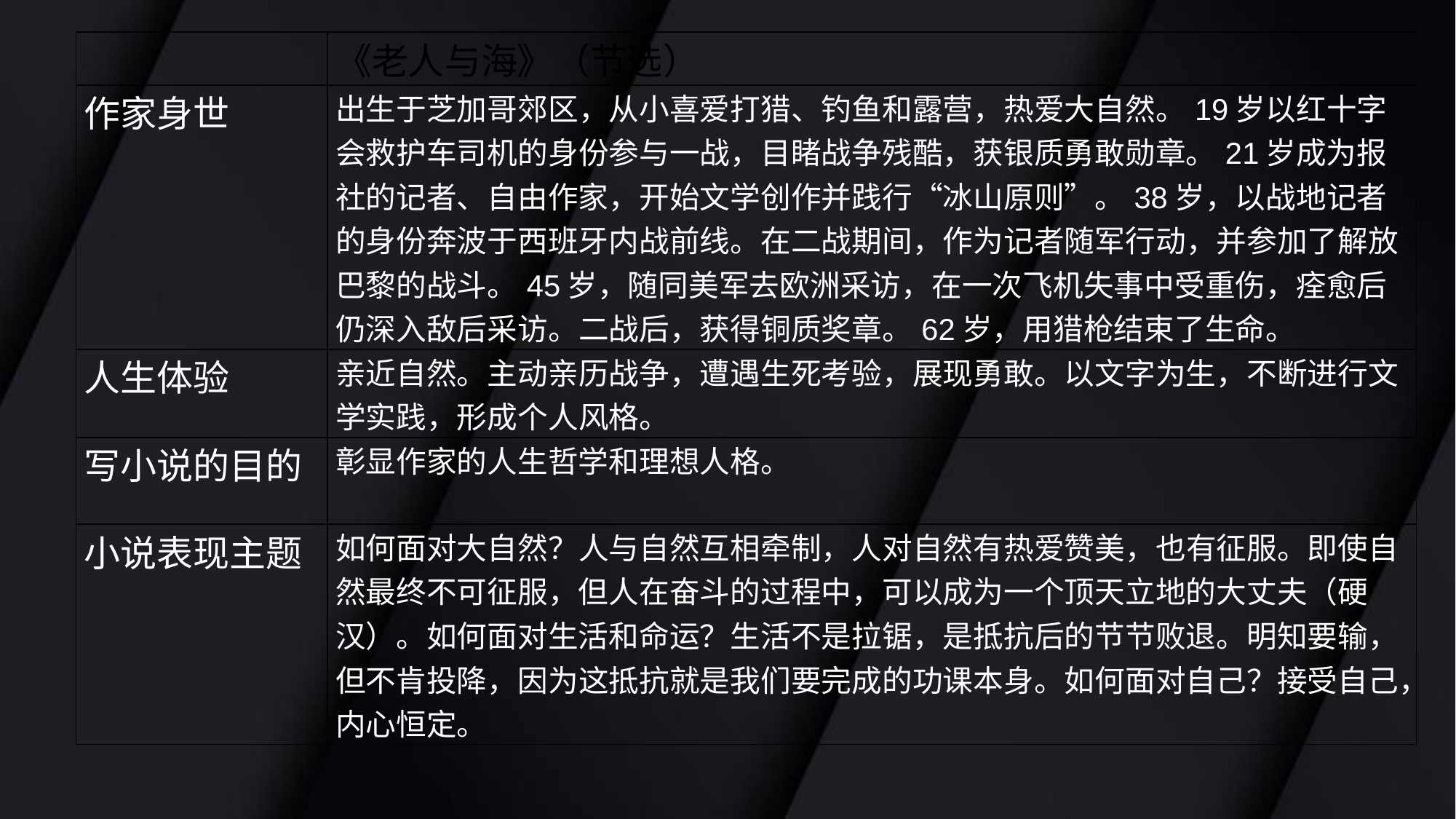

|  | 《老人与海》（节选） |
| --- | --- |
| 作家身世 | 出生于芝加哥郊区，从小喜爱打猎、钓鱼和露营，热爱大自然。19岁以红十字会救护车司机的身份参与一战，目睹战争残酷，获银质勇敢勋章。21岁成为报社的记者、自由作家，开始文学创作并践行“冰山原则”。38岁，以战地记者的身份奔波于西班牙内战前线。在二战期间，作为记者随军行动，并参加了解放巴黎的战斗。45岁，随同美军去欧洲采访，在一次飞机失事中受重伤，痊愈后仍深入敌后采访。二战后，获得铜质奖章。62岁，用猎枪结束了生命。 |
| 人生体验 | 亲近自然。主动亲历战争，遭遇生死考验，展现勇敢。以文字为生，不断进行文学实践，形成个人风格。 |
| 写小说的目的 | 彰显作家的人生哲学和理想人格。 |
| 小说表现主题 | 如何面对大自然？人与自然互相牵制，人对自然有热爱赞美，也有征服。即使自然最终不可征服，但人在奋斗的过程中，可以成为一个顶天立地的大丈夫（硬汉）。如何面对生活和命运？生活不是拉锯，是抵抗后的节节败退。明知要输，但不肯投降，因为这抵抗就是我们要完成的功课本身。如何面对自己？接受自己，内心恒定。 |